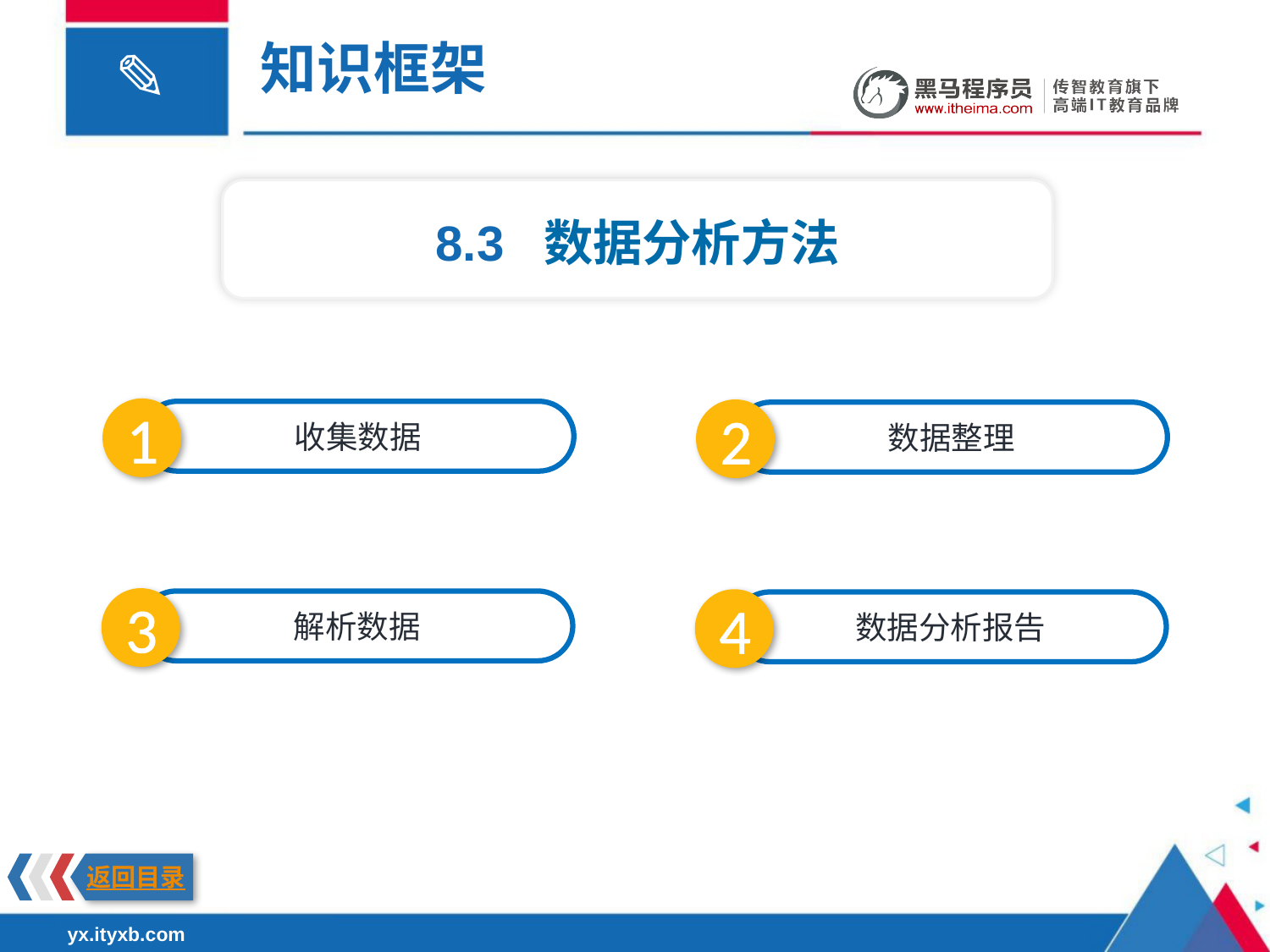

知识框架

8.3  数据分析方法
1
2
收集数据
数据整理
3
4
解析数据
数据分析报告

返回目录